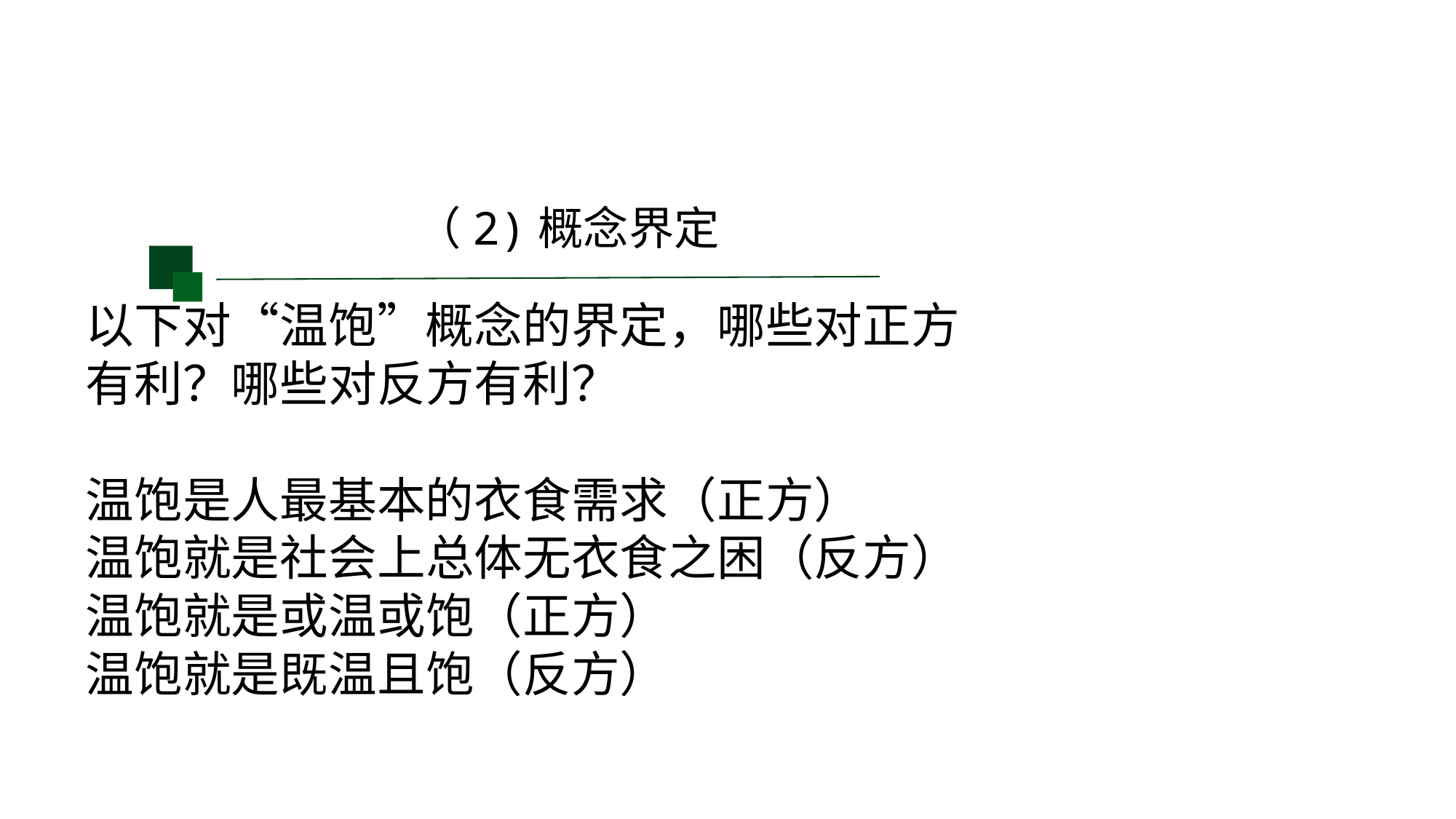

（2)概念界定

以下对“温饱”概念的界定，哪些对正方有利？哪些对反方有利？

温饱是人最基本的衣食需求（正方）
温饱就是社会上总体无衣食之困（反方）
温饱就是或温或饱（正方）
温饱就是既温且饱（反方）